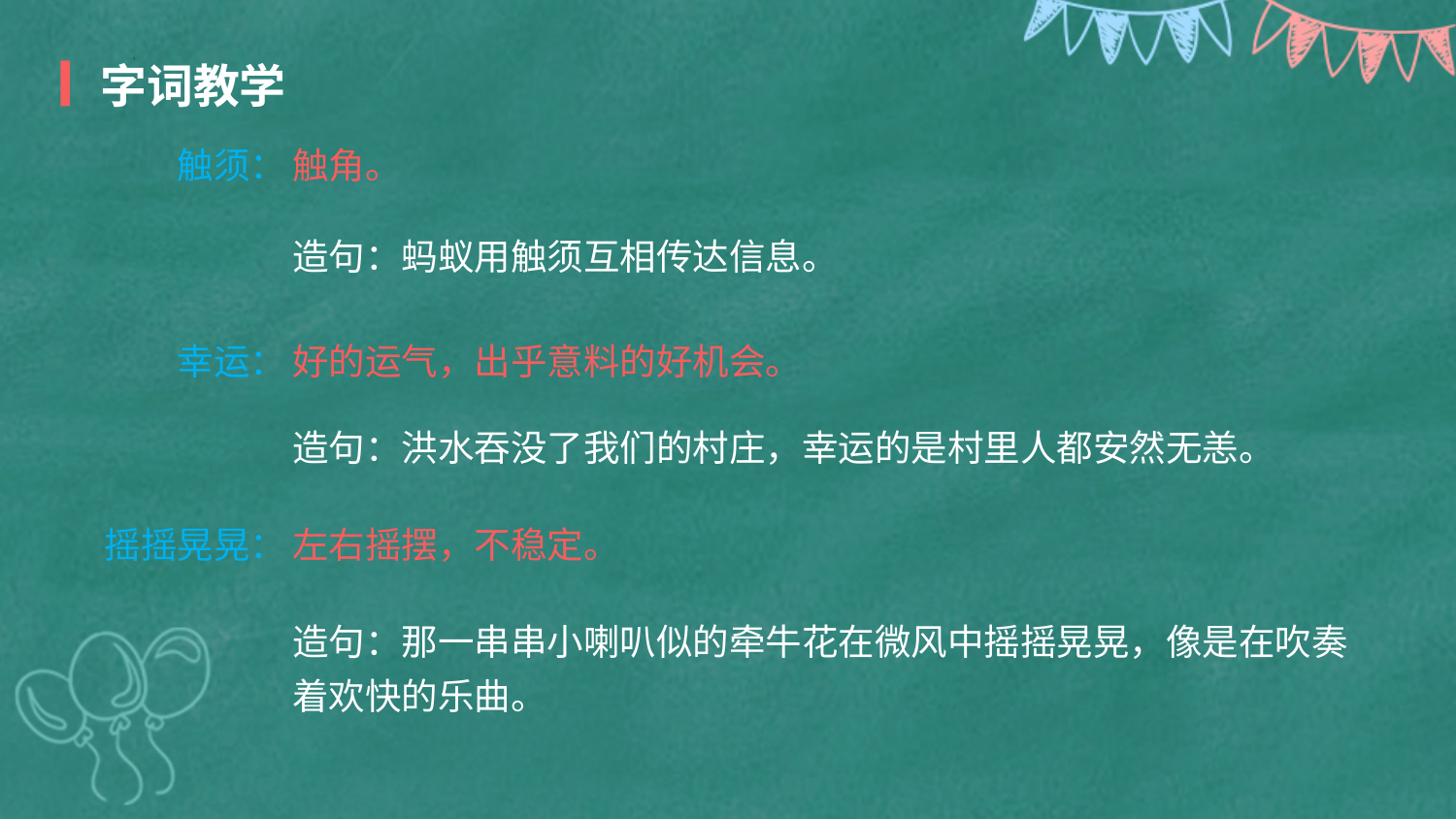

字词教学

触须：
触角。
造句：蚂蚁用触须互相传达信息。
幸运：
好的运气，出乎意料的好机会。
造句：洪水吞没了我们的村庄，幸运的是村里人都安然无恙。
摇摇晃晃：
左右摇摆，不稳定。
造句：那一串串小喇叭似的牵牛花在微风中摇摇晃晃，像是在吹奏着欢快的乐曲。